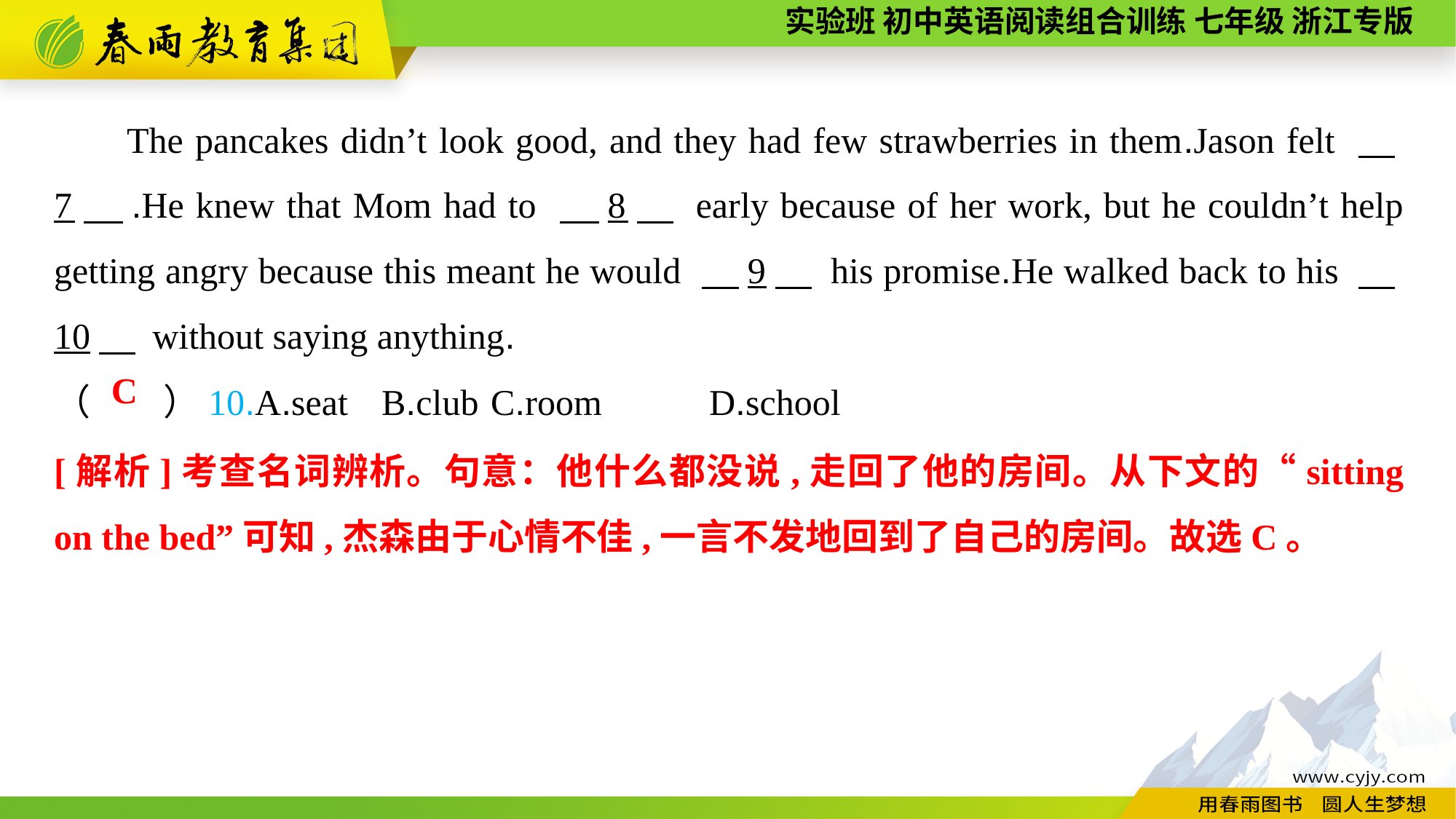

The pancakes didn’t look good, and they had few strawberries in them.Jason felt 　7　.He knew that Mom had to 　8　 early because of her work, but he couldn’t help getting angry because this meant he would 　9　 his promise.He walked back to his 　10　 without saying anything.
（　　）10.A.seat	B.club	C.room	D.school
C
[解析]考查名词辨析。句意：他什么都没说,走回了他的房间。从下文的“sitting on the bed”可知,杰森由于心情不佳,一言不发地回到了自己的房间。故选C。